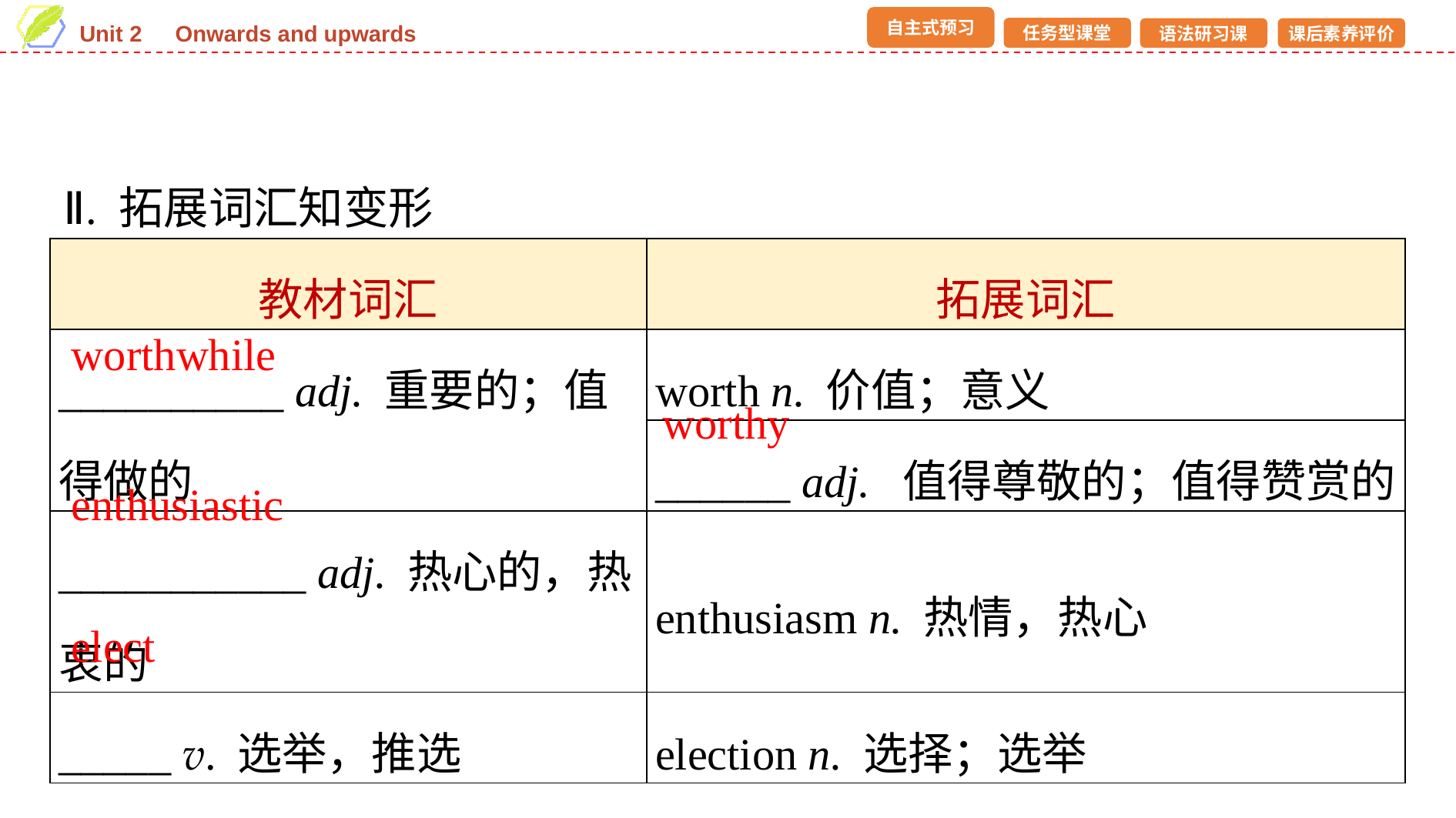

Ⅱ. 拓展词汇知变形
| 教材词汇 | 拓展词汇 |
| --- | --- |
| \_\_\_\_\_\_\_\_\_\_ adj. 重要的；值得做的 | worth n. 价值；意义 |
|  | \_\_\_\_\_\_ adj. 值得尊敬的；值得赞赏的 |
| \_\_\_\_\_\_\_\_\_\_\_ adj. 热心的，热衷的 | enthusiasm n. 热情，热心 |
| \_\_\_\_\_ v. 选举，推选 | election n. 选择；选举 |
worthwhile
worthy
enthusiastic
elect